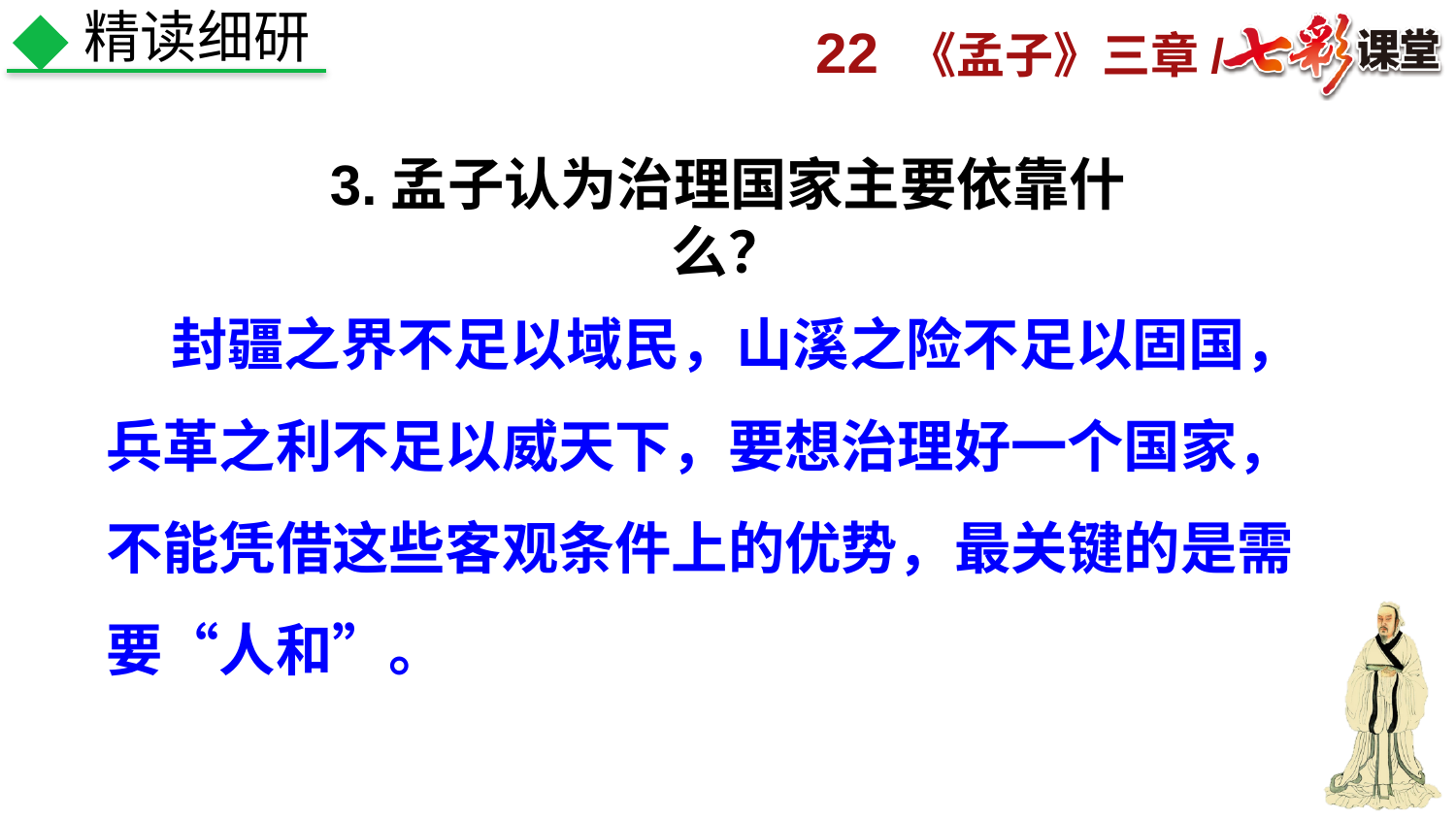

精读细研

3.孟子认为治理国家主要依靠什么？
    封疆之界不足以域民，山溪之险不足以固国，兵革之利不足以威天下，要想治理好一个国家，不能凭借这些客观条件上的优势，最关键的是需要“人和”。